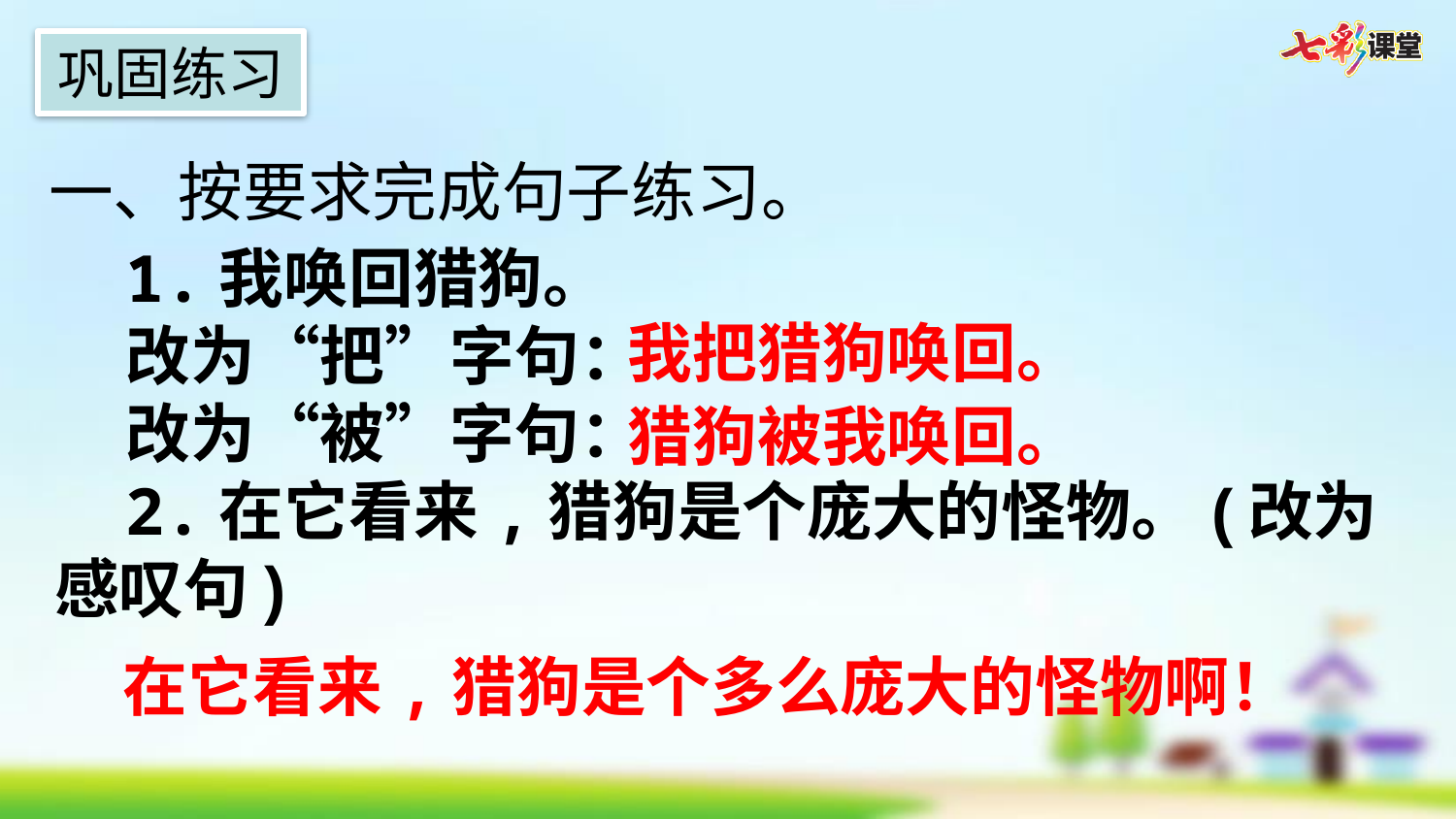

巩固练习
一、按要求完成句子练习。
1.我唤回猎狗。
改为“把”字句：
改为“被”字句：
2.在它看来,猎狗是个庞大的怪物。(改为感叹句)
我把猎狗唤回。
猎狗被我唤回。
在它看来,猎狗是个多么庞大的怪物啊！